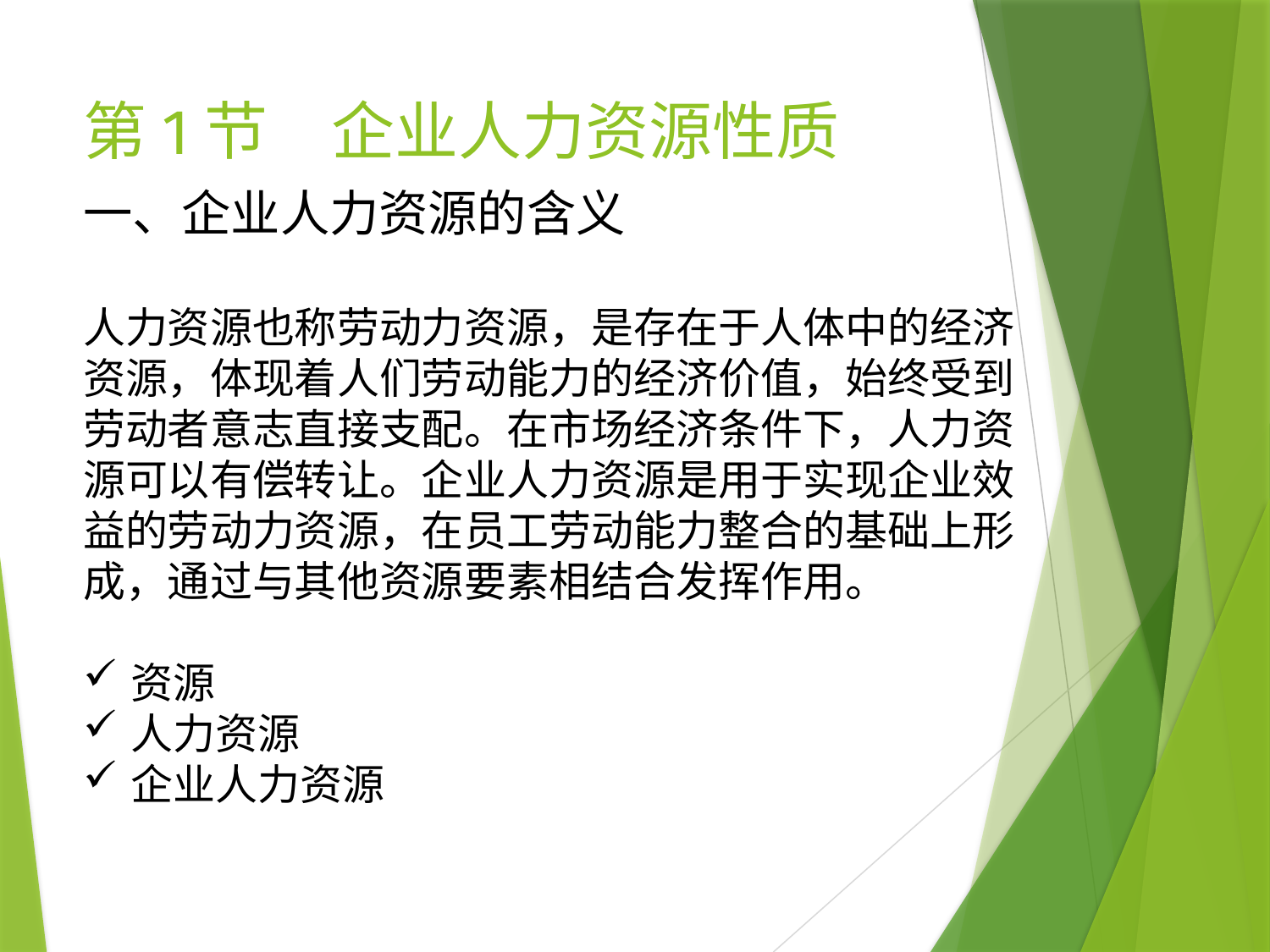

# 第1节　企业人力资源性质
一、企业人力资源的含义

人力资源也称劳动力资源，是存在于人体中的经济资源，体现着人们劳动能力的经济价值，始终受到劳动者意志直接支配。在市场经济条件下，人力资源可以有偿转让。企业人力资源是用于实现企业效益的劳动力资源，在员工劳动能力整合的基础上形成，通过与其他资源要素相结合发挥作用。

资源
人力资源
企业人力资源